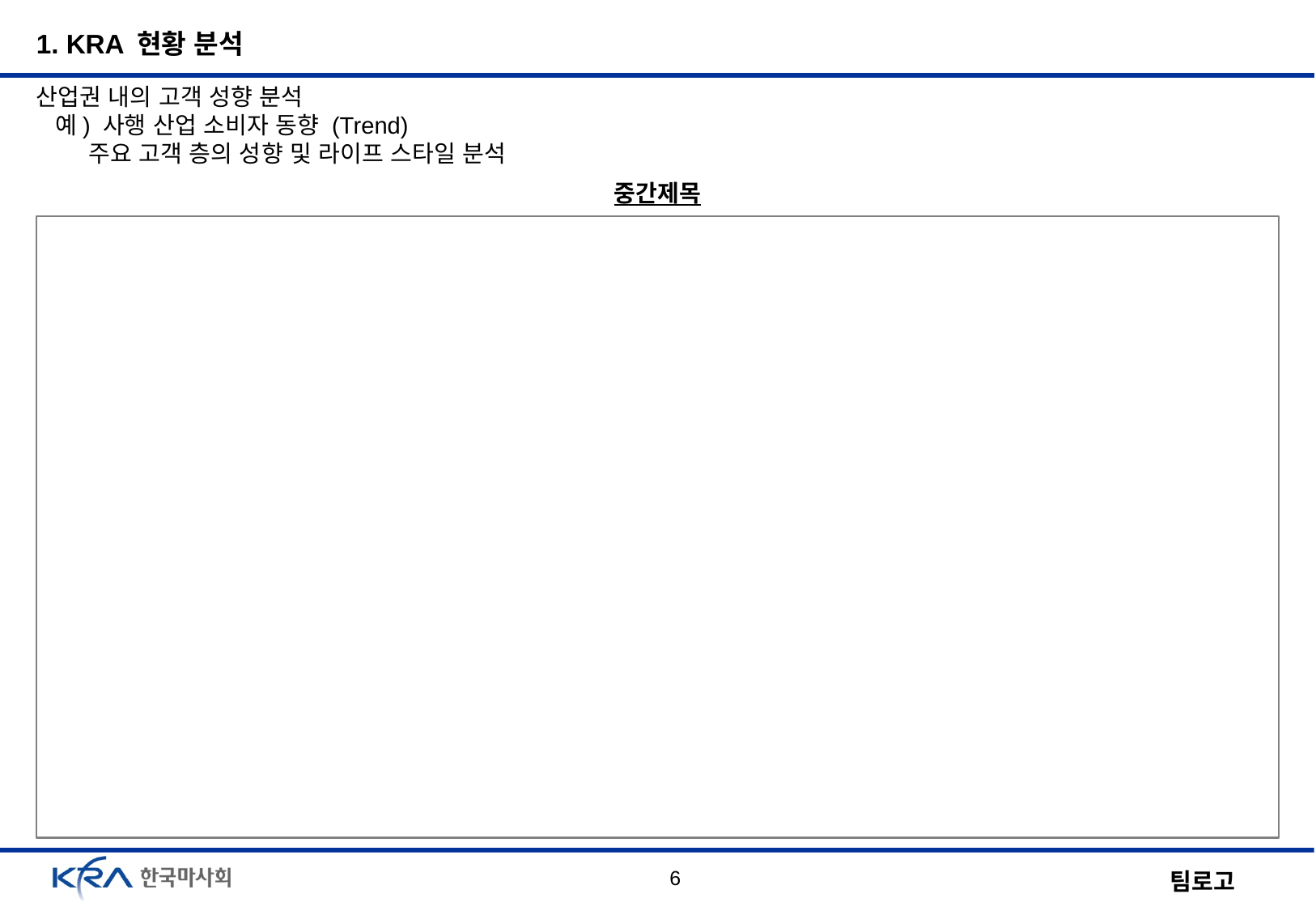

1. KRA 현황 분석
산업권 내의 고객 성향 분석
  예) 사행 산업 소비자 동향 (Trend)
       주요 고객 층의 성향 및 라이프 스타일 분석
중간제목

6